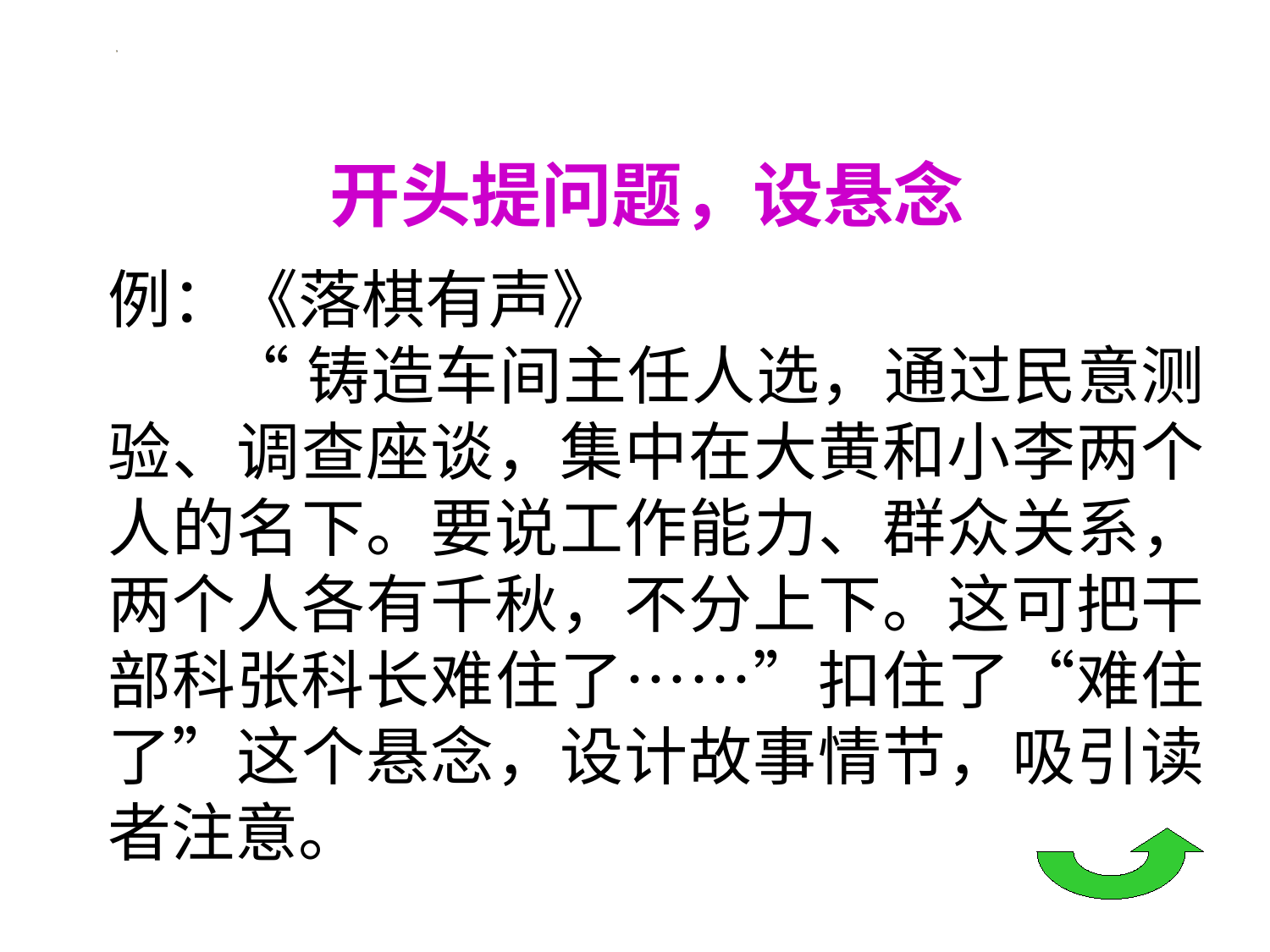

开头提问题，设悬念
例：《落棋有声》
        “铸造车间主任人选，通过民意测验、调查座谈，集中在大黄和小李两个人的名下。要说工作能力、群众关系，两个人各有千秋，不分上下。这可把干部科张科长难住了……”扣住了“难住了”这个悬念，设计故事情节，吸引读者注意。